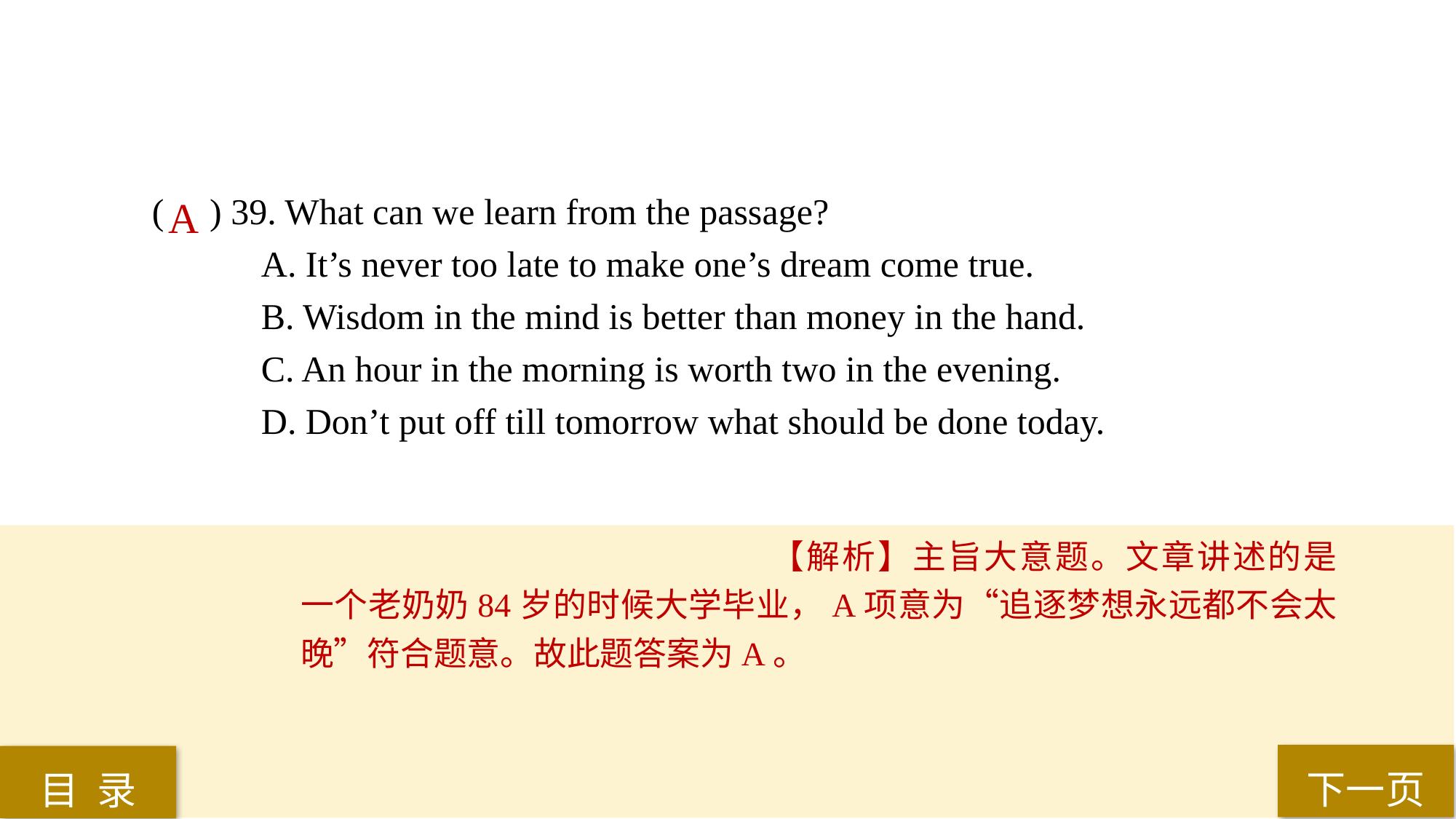

(     ) 39. What can we learn from the passage?
A. It’s never too late to make one’s dream come true.
B. Wisdom in the mind is better than money in the hand.
C. An hour in the morning is worth two in the evening.
D. Don’t put off till tomorrow what should be done today.
A
【解析】主旨大意题。文章讲述的是一个老奶奶84岁的时候大学毕业，A项意为“追逐梦想永远都不会太晚”符合题意。故此题答案为A。